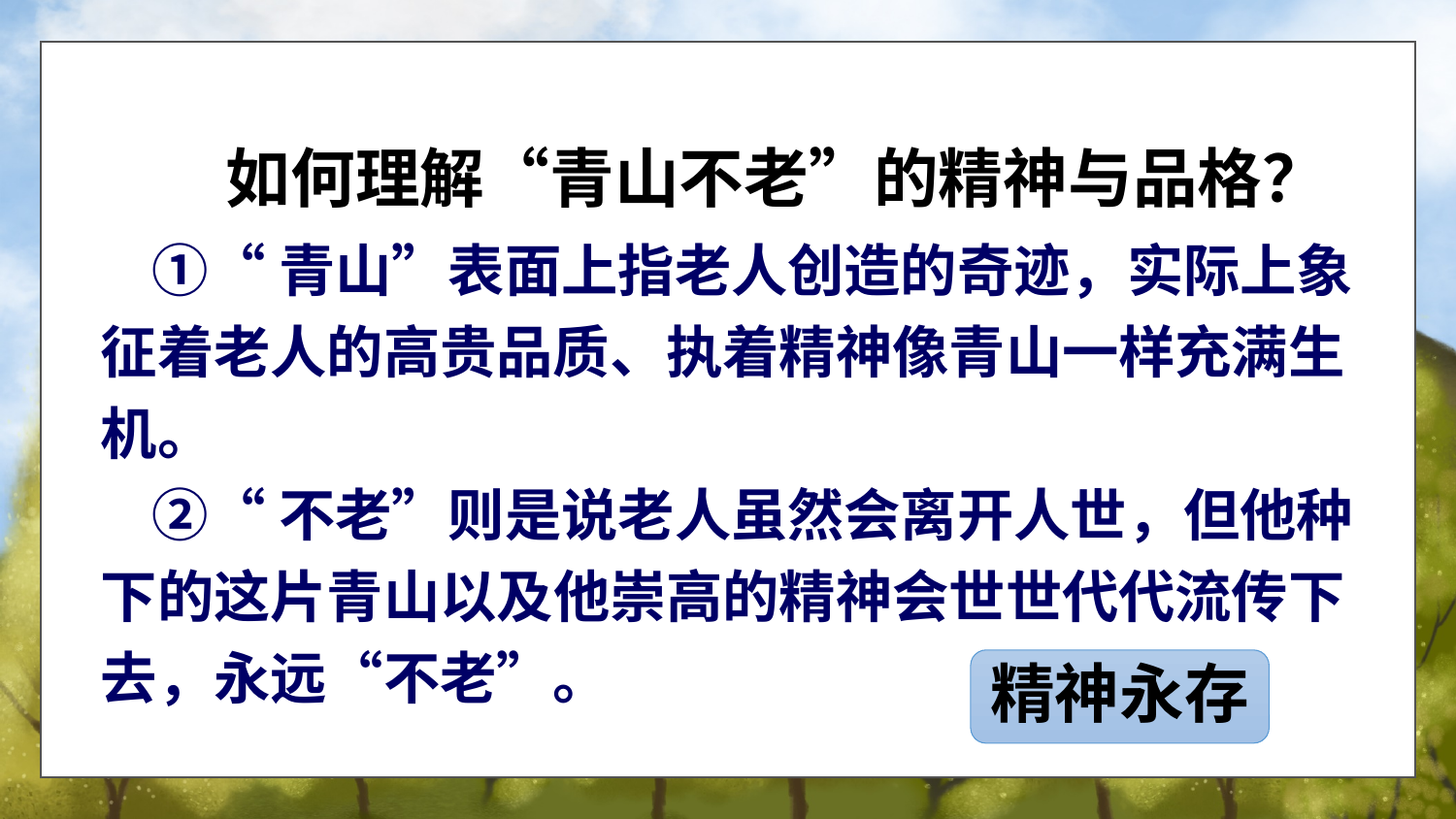

如何理解“青山不老”的精神与品格？
    ①“青山”表面上指老人创造的奇迹，实际上象征着老人的高贵品质、执着精神像青山一样充满生机。
    ②“不老”则是说老人虽然会离开人世，但他种下的这片青山以及他崇高的精神会世世代代流传下去，永远“不老”。
精神永存